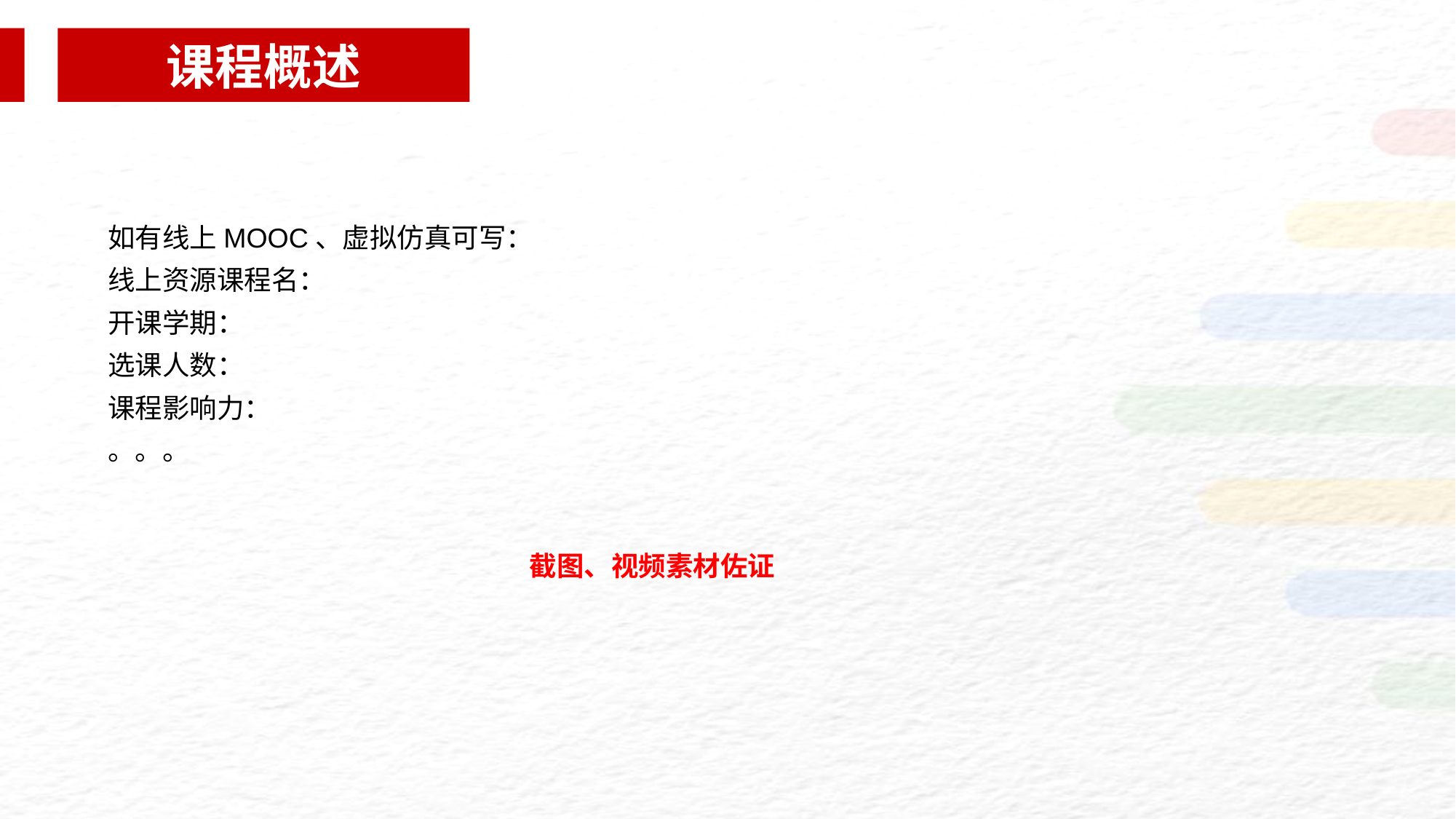

课程概述
如有线上MOOC、虚拟仿真可写：
线上资源课程名：
开课学期：
选课人数：
课程影响力：
。。。
截图、视频素材佐证